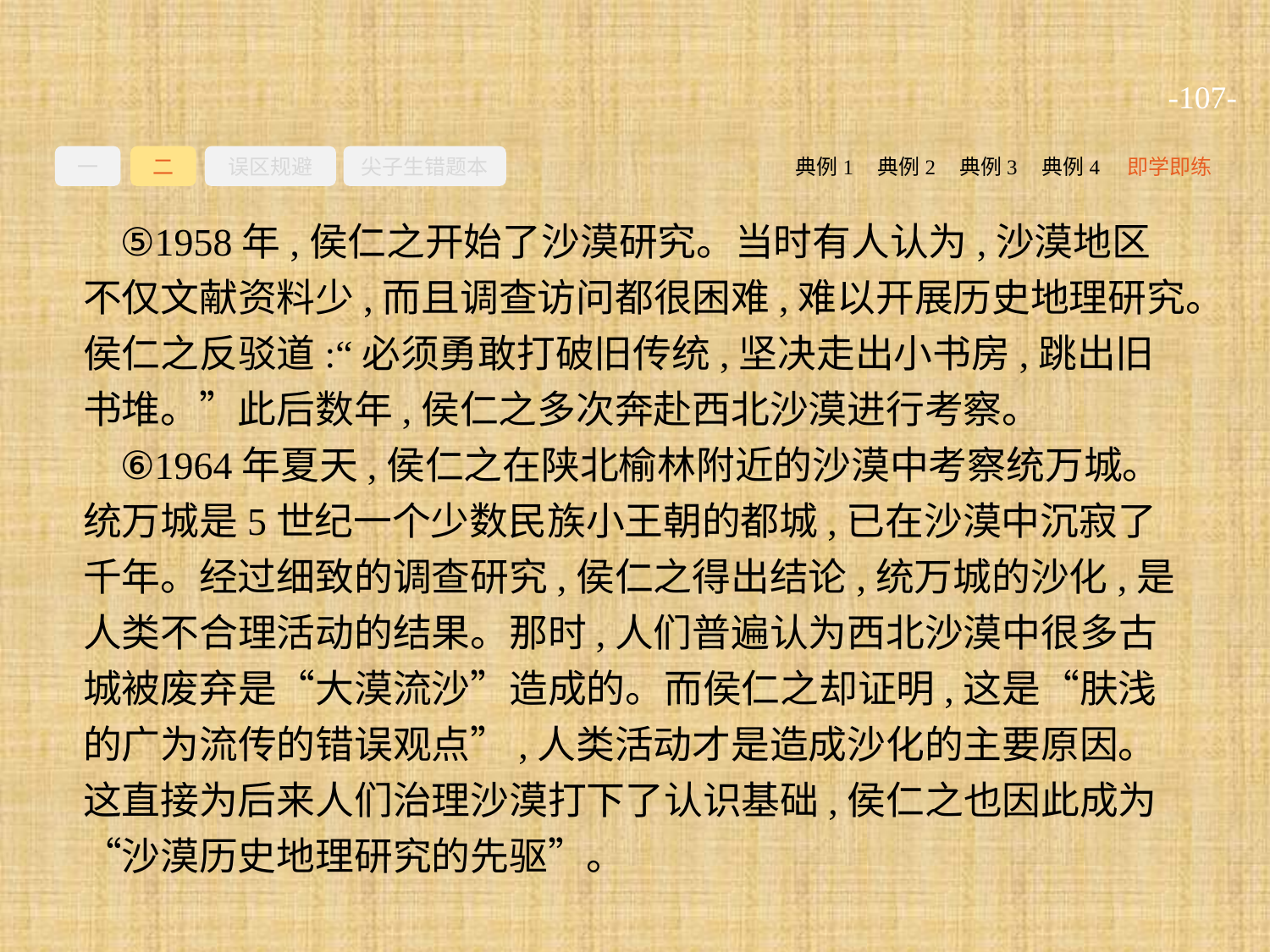

-107-
一
二
误区规避
尖子生错题本
典例2
典例3
典例4
即学即练
典例1
⑤1958年,侯仁之开始了沙漠研究。当时有人认为,沙漠地区不仅文献资料少,而且调查访问都很困难,难以开展历史地理研究。侯仁之反驳道:“必须勇敢打破旧传统,坚决走出小书房,跳出旧书堆。”此后数年,侯仁之多次奔赴西北沙漠进行考察。
⑥1964年夏天,侯仁之在陕北榆林附近的沙漠中考察统万城。统万城是5世纪一个少数民族小王朝的都城,已在沙漠中沉寂了千年。经过细致的调查研究,侯仁之得出结论,统万城的沙化,是人类不合理活动的结果。那时,人们普遍认为西北沙漠中很多古城被废弃是“大漠流沙”造成的。而侯仁之却证明,这是“肤浅的广为流传的错误观点”,人类活动才是造成沙化的主要原因。这直接为后来人们治理沙漠打下了认识基础,侯仁之也因此成为“沙漠历史地理研究的先驱”。